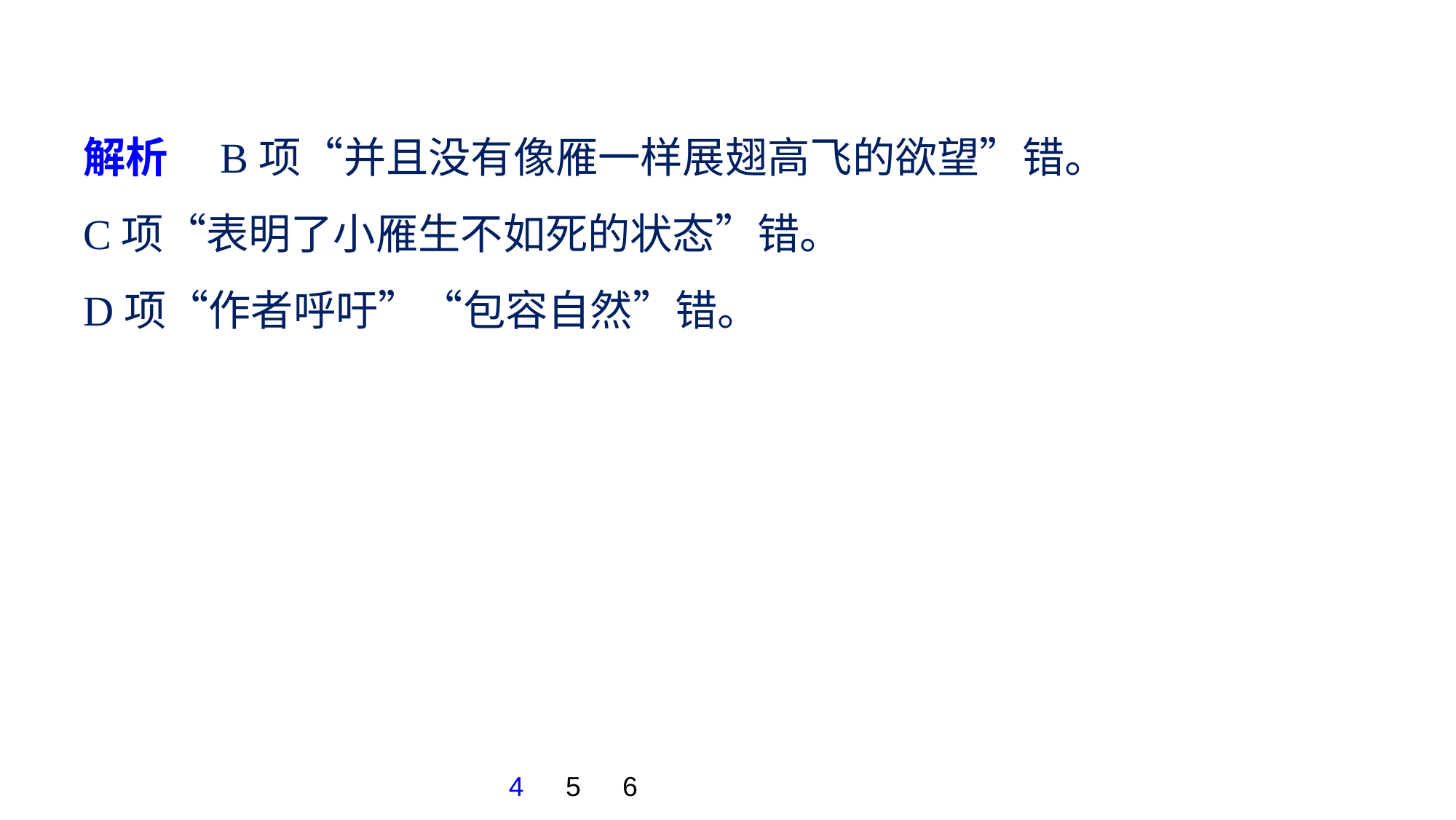

解析　B项“并且没有像雁一样展翅高飞的欲望”错。
C项“表明了小雁生不如死的状态”错。
D项“作者呼吁”“包容自然”错。
4
5
6